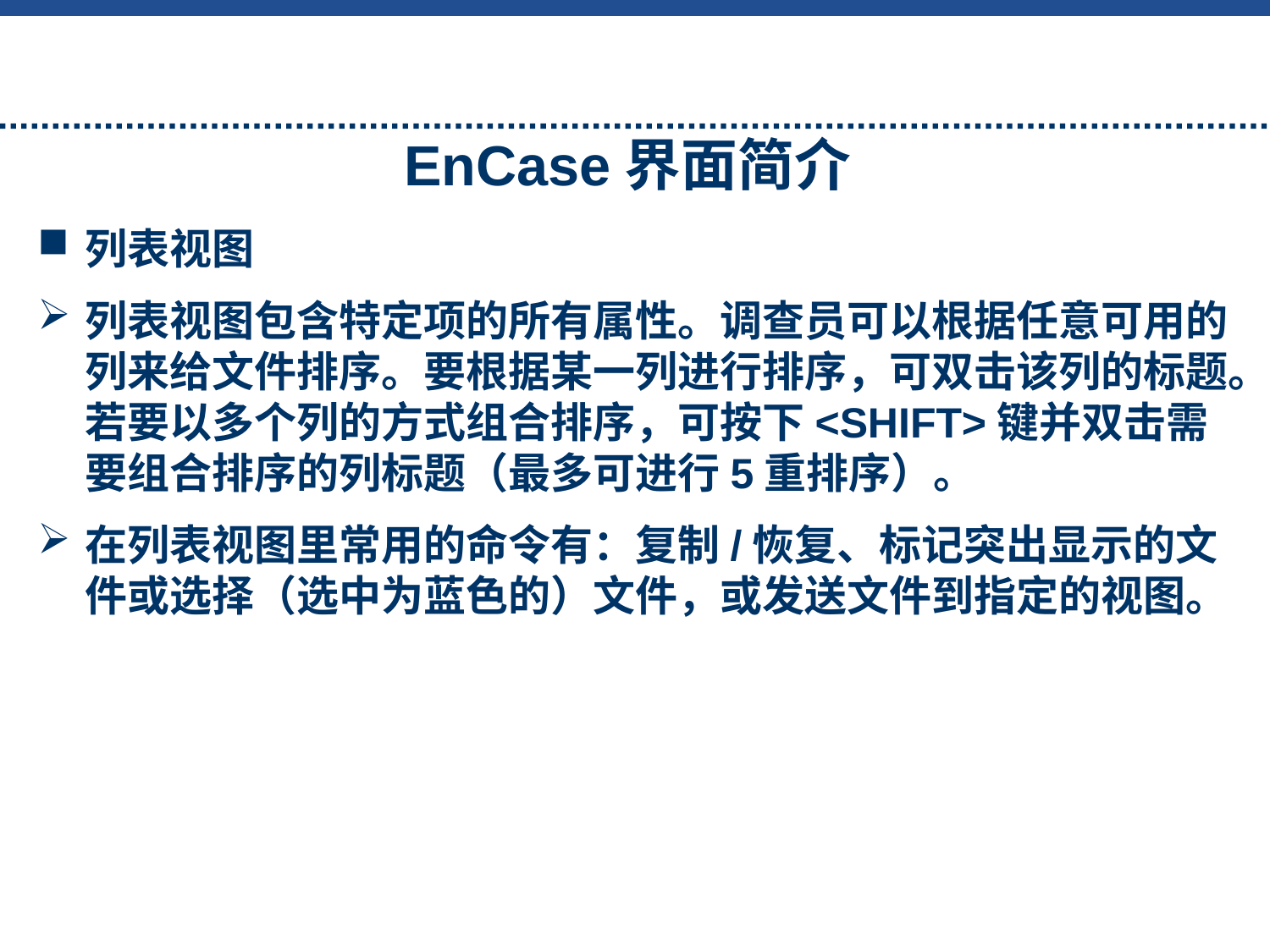

EnCase界面简介
列表视图
列表视图包含特定项的所有属性。调查员可以根据任意可用的列来给文件排序。要根据某一列进行排序，可双击该列的标题。若要以多个列的方式组合排序，可按下<SHIFT>键并双击需要组合排序的列标题（最多可进行5重排序）。
在列表视图里常用的命令有：复制/恢复、标记突出显示的文件或选择（选中为蓝色的）文件，或发送文件到指定的视图。